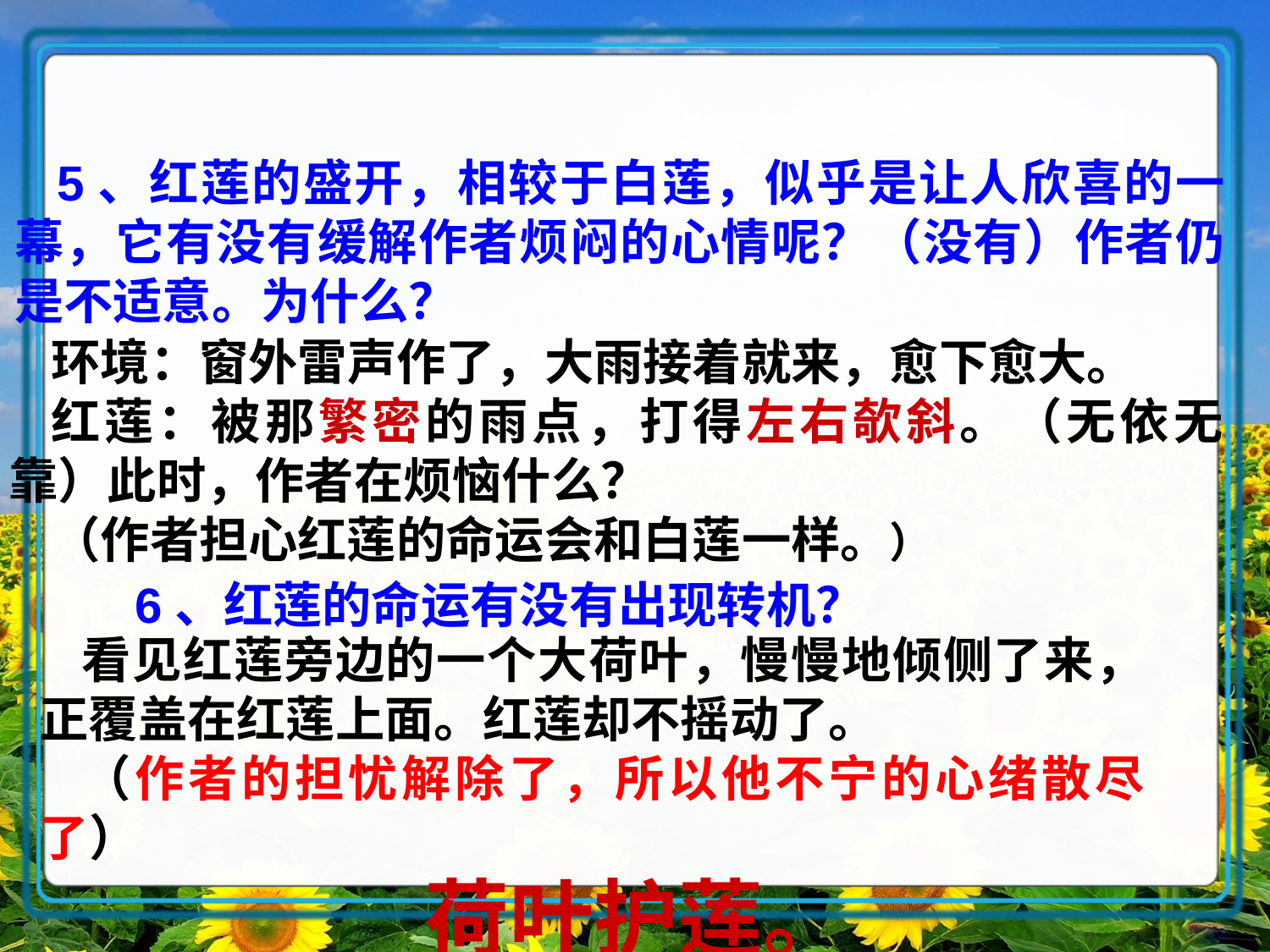

5、红莲的盛开，相较于白莲，似乎是让人欣喜的一幕，它有没有缓解作者烦闷的心情呢？（没有）作者仍是不适意。为什么？
环境：窗外雷声作了，大雨接着就来，愈下愈大。
红莲：被那繁密的雨点，打得左右欹斜。（无依无靠）此时，作者在烦恼什么？
（作者担心红莲的命运会和白莲一样。）
6、红莲的命运有没有出现转机？
看见红莲旁边的一个大荷叶，慢慢地倾侧了来，正覆盖在红莲上面。红莲却不摇动了。
（作者的担忧解除了，所以他不宁的心绪散尽了）
   荷叶护莲。